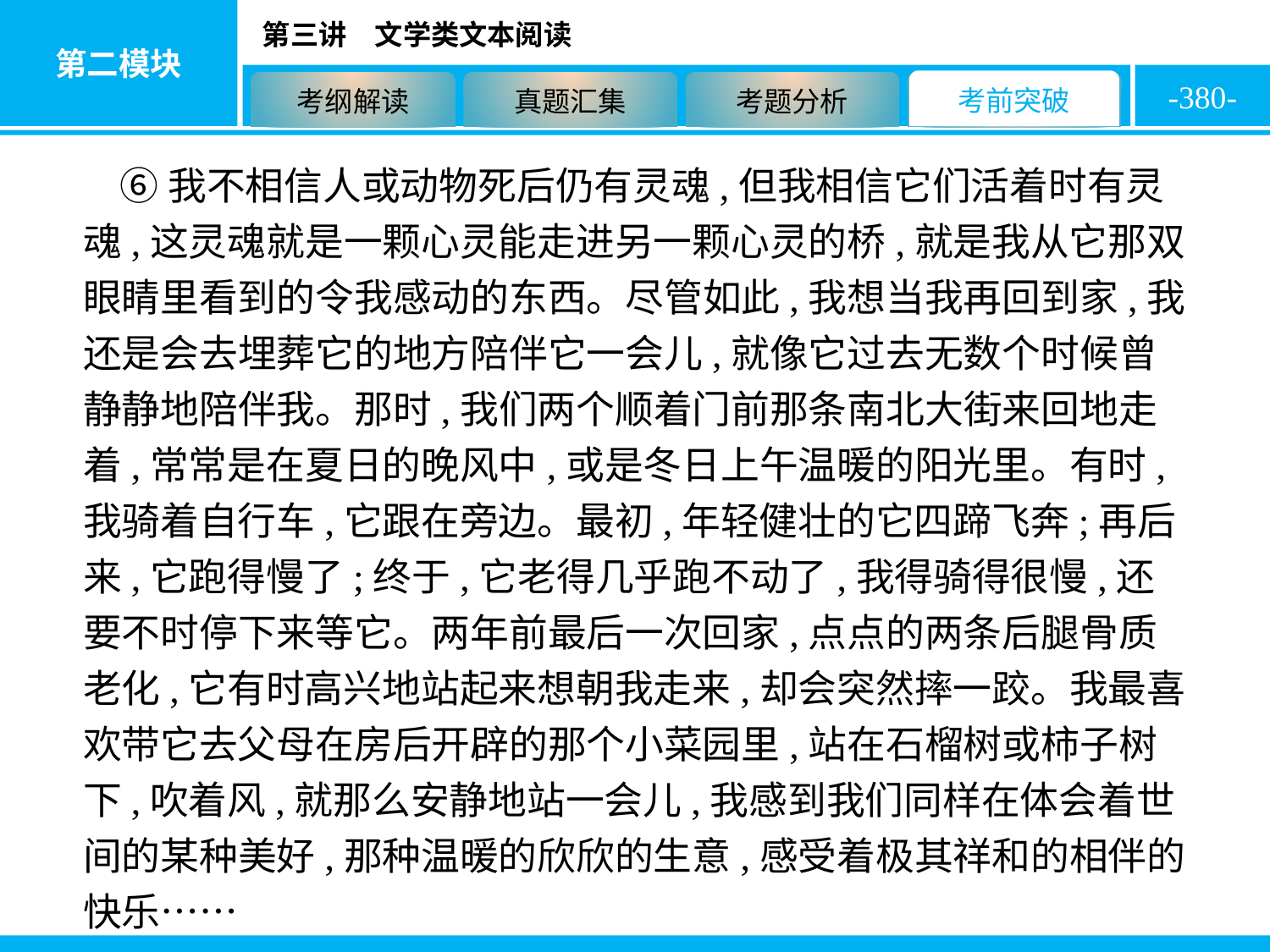

-380-
⑥我不相信人或动物死后仍有灵魂,但我相信它们活着时有灵魂,这灵魂就是一颗心灵能走进另一颗心灵的桥,就是我从它那双眼睛里看到的令我感动的东西。尽管如此,我想当我再回到家,我还是会去埋葬它的地方陪伴它一会儿,就像它过去无数个时候曾静静地陪伴我。那时,我们两个顺着门前那条南北大街来回地走着,常常是在夏日的晚风中,或是冬日上午温暖的阳光里。有时,我骑着自行车,它跟在旁边。最初,年轻健壮的它四蹄飞奔;再后来,它跑得慢了;终于,它老得几乎跑不动了,我得骑得很慢,还要不时停下来等它。两年前最后一次回家,点点的两条后腿骨质老化,它有时高兴地站起来想朝我走来,却会突然摔一跤。我最喜欢带它去父母在房后开辟的那个小菜园里,站在石榴树或柿子树下,吹着风,就那么安静地站一会儿,我感到我们同样在体会着世间的某种美好,那种温暖的欣欣的生意,感受着极其祥和的相伴的快乐……